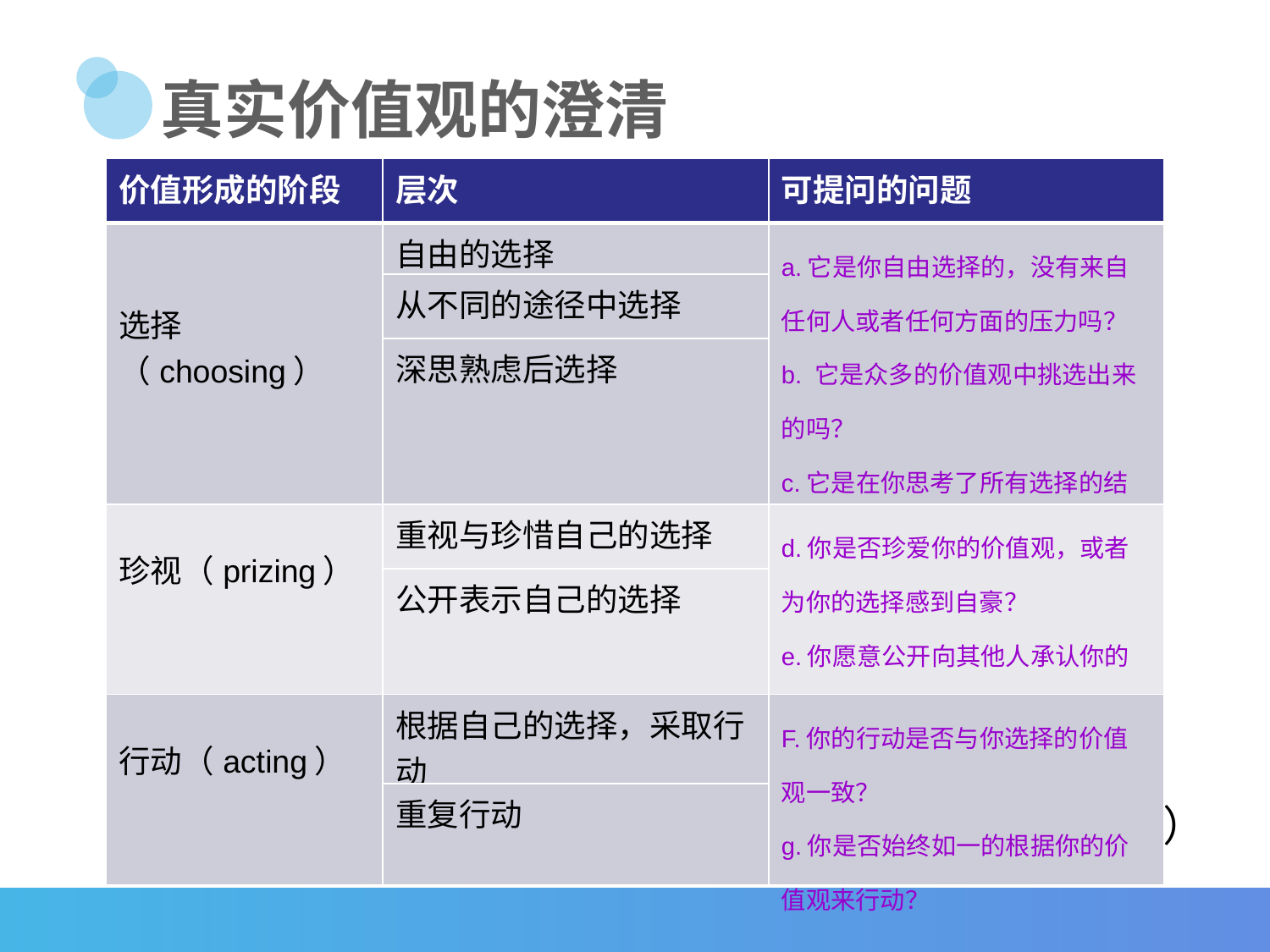

真实价值观的澄清
| 价值形成的阶段 | 层次 | 可提问的问题 |
| --- | --- | --- |
| 选择（choosing） | 自由的选择 | a.它是你自由选择的，没有来自任何人或者任何方面的压力吗？ b. 它是众多的价值观中挑选出来的吗？ c.它是在你思考了所有选择的结果后被挑选出来的吗？ |
|  | 从不同的途径中选择 |  |
|  | 深思熟虑后选择 |  |
| 珍视（prizing） | 重视与珍惜自己的选择 | d.你是否珍爱你的价值观，或者为你的选择感到自豪？ e.你愿意公开向其他人承认你的价值观吗？ |
|  | 公开表示自己的选择 |  |
| 行动（acting） | 根据自己的选择，采取行动 | F.你的行动是否与你选择的价值观一致？ g.你是否始终如一的根据你的价值观来行动？ |
|  | 重复行动 |  |

——美国教育家，罗伊斯•拉斯（Louis Raths）